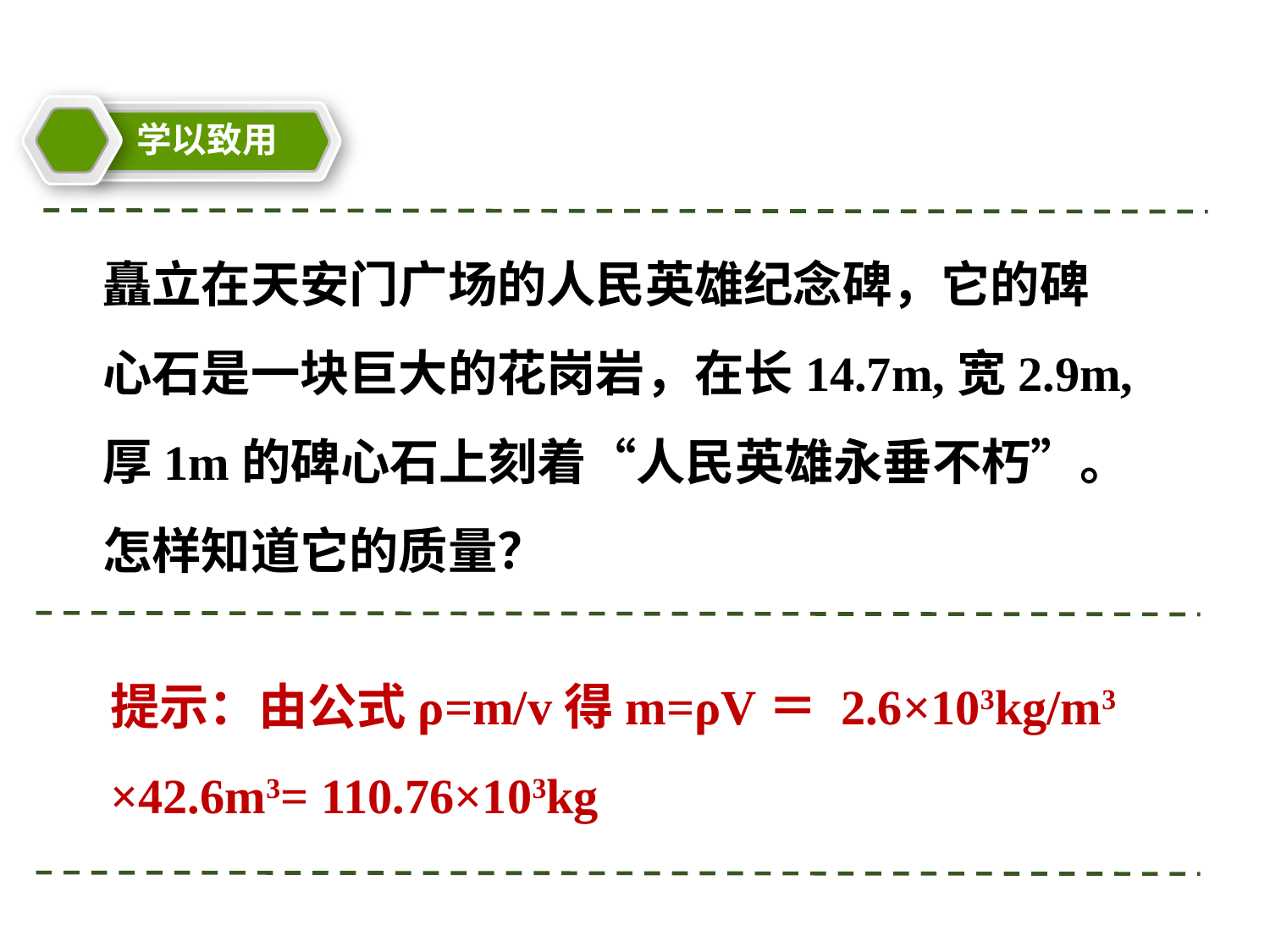

学以致用
教学目标
矗立在天安门广场的人民英雄纪念碑，它的碑心石是一块巨大的花岗岩，在长14.7m,宽2.9m,厚1m的碑心石上刻着“人民英雄永垂不朽”。怎样知道它的质量？
提示：由公式ρ=m/v得m=ρV＝ 2.6×103kg/m3 ×42.6m3= 110.76×103kg